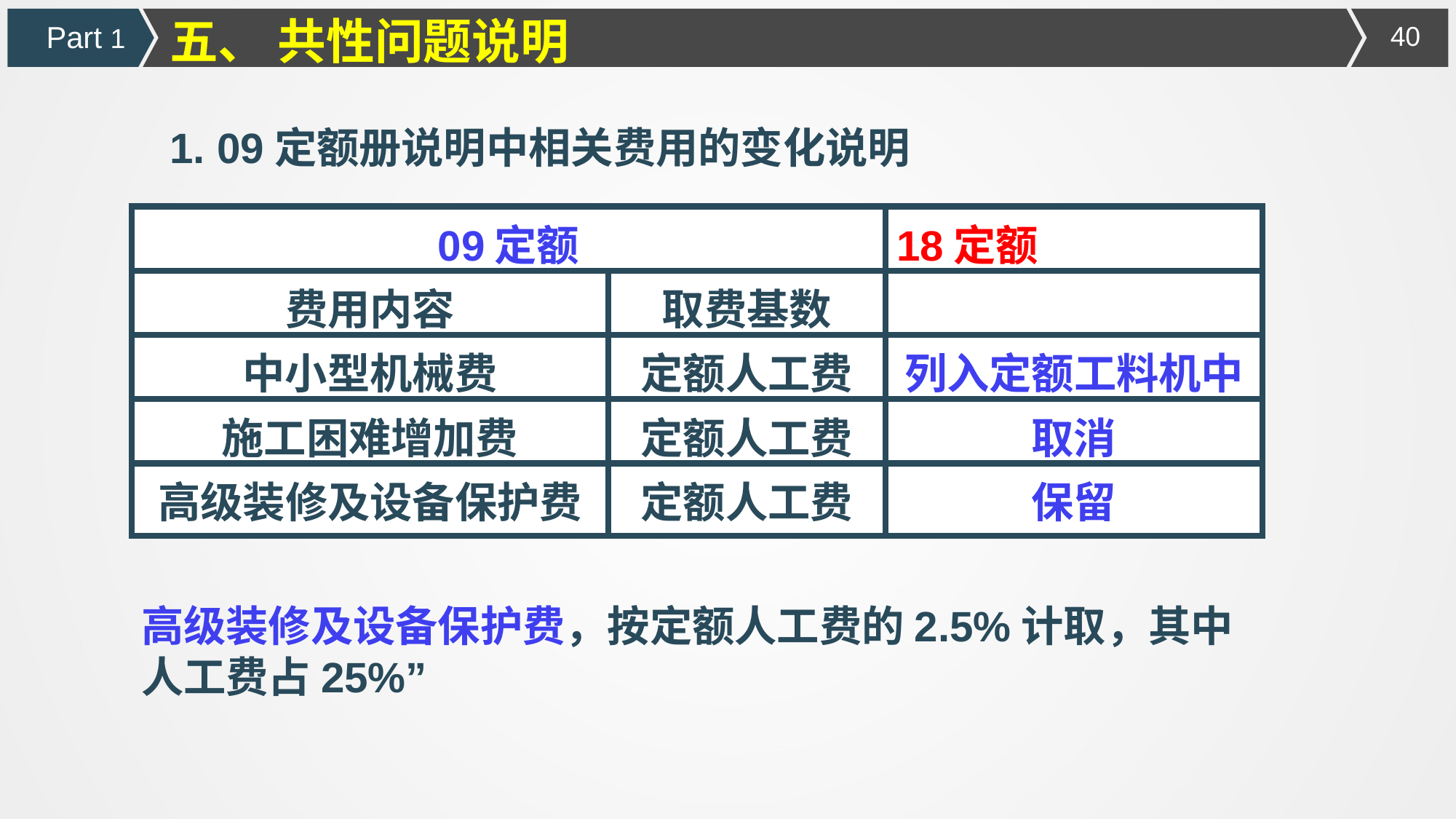

五、 共性问题说明
Part 1
1. 09定额册说明中相关费用的变化说明
| 09定额 |  | 18定额 |
| --- | --- | --- |
| 费用内容 | 取费基数 |  |
| 中小型机械费 | 定额人工费 | 列入定额工料机中 |
| 施工困难增加费 | 定额人工费 | 取消 |
| 高级装修及设备保护费 | 定额人工费 | 保留 |
高级装修及设备保护费，按定额人工费的2.5%计取，其中人工费占25%”